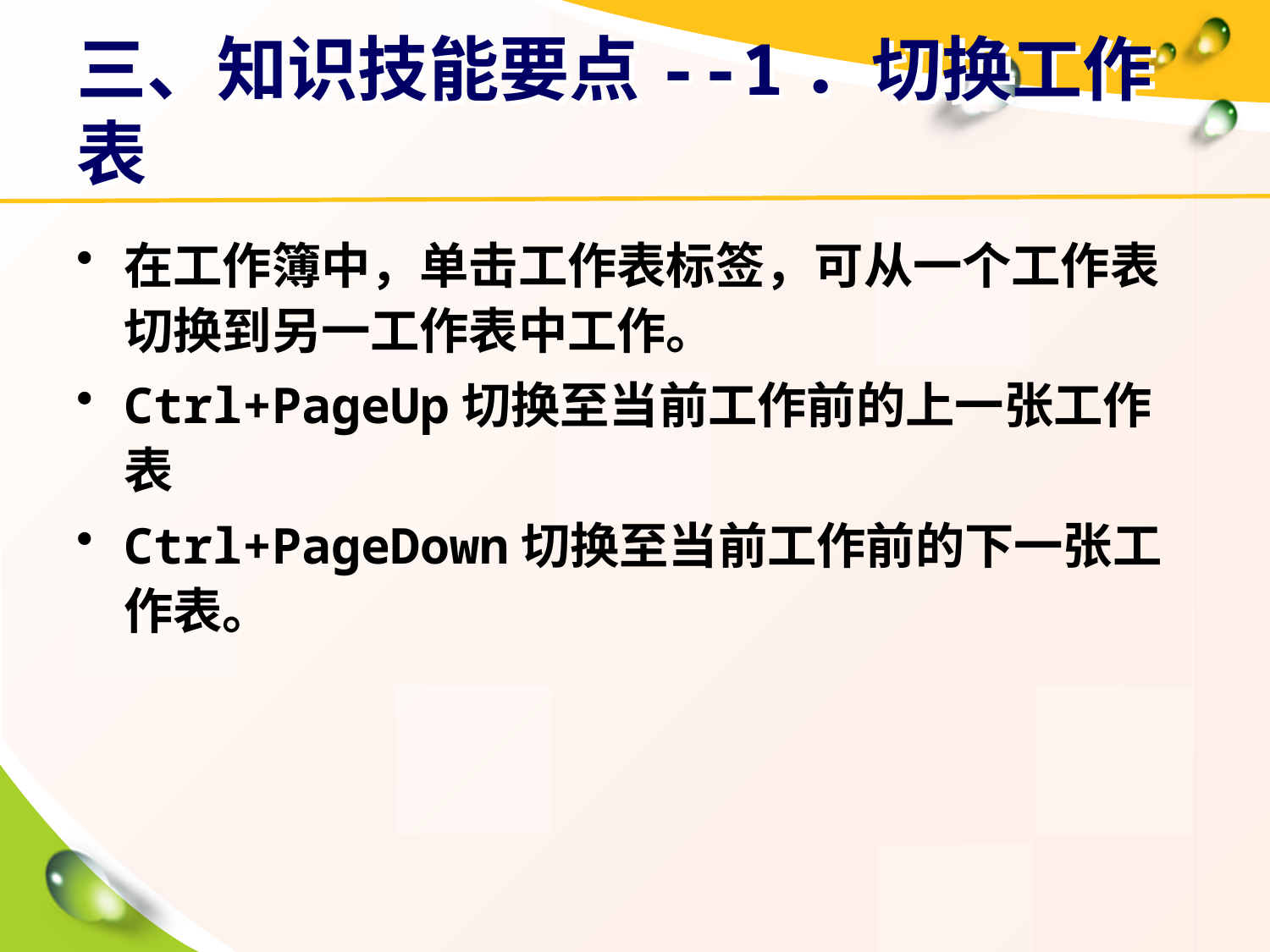

# 三、知识技能要点--1．切换工作表
在工作簿中，单击工作表标签，可从一个工作表切换到另一工作表中工作。
Ctrl+PageUp切换至当前工作前的上一张工作表
Ctrl+PageDown切换至当前工作前的下一张工作表。